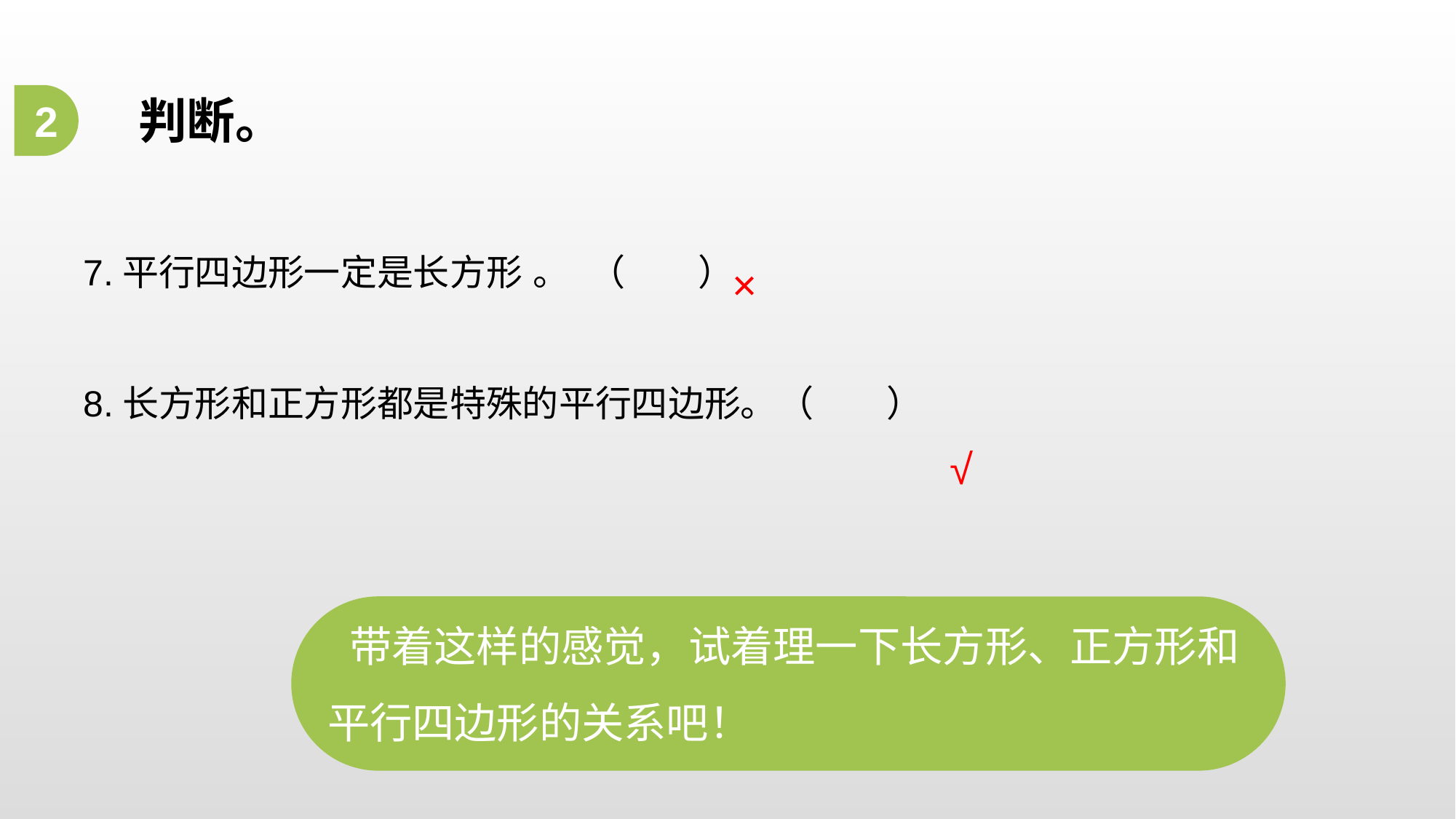

判断。
2
×
7.平行四边形一定是长方形 。  （　　）

8.长方形和正方形都是特殊的平行四边形。（　　）

√

 带着这样的感觉，试着理一下长方形、正方形和平行四边形的关系吧！